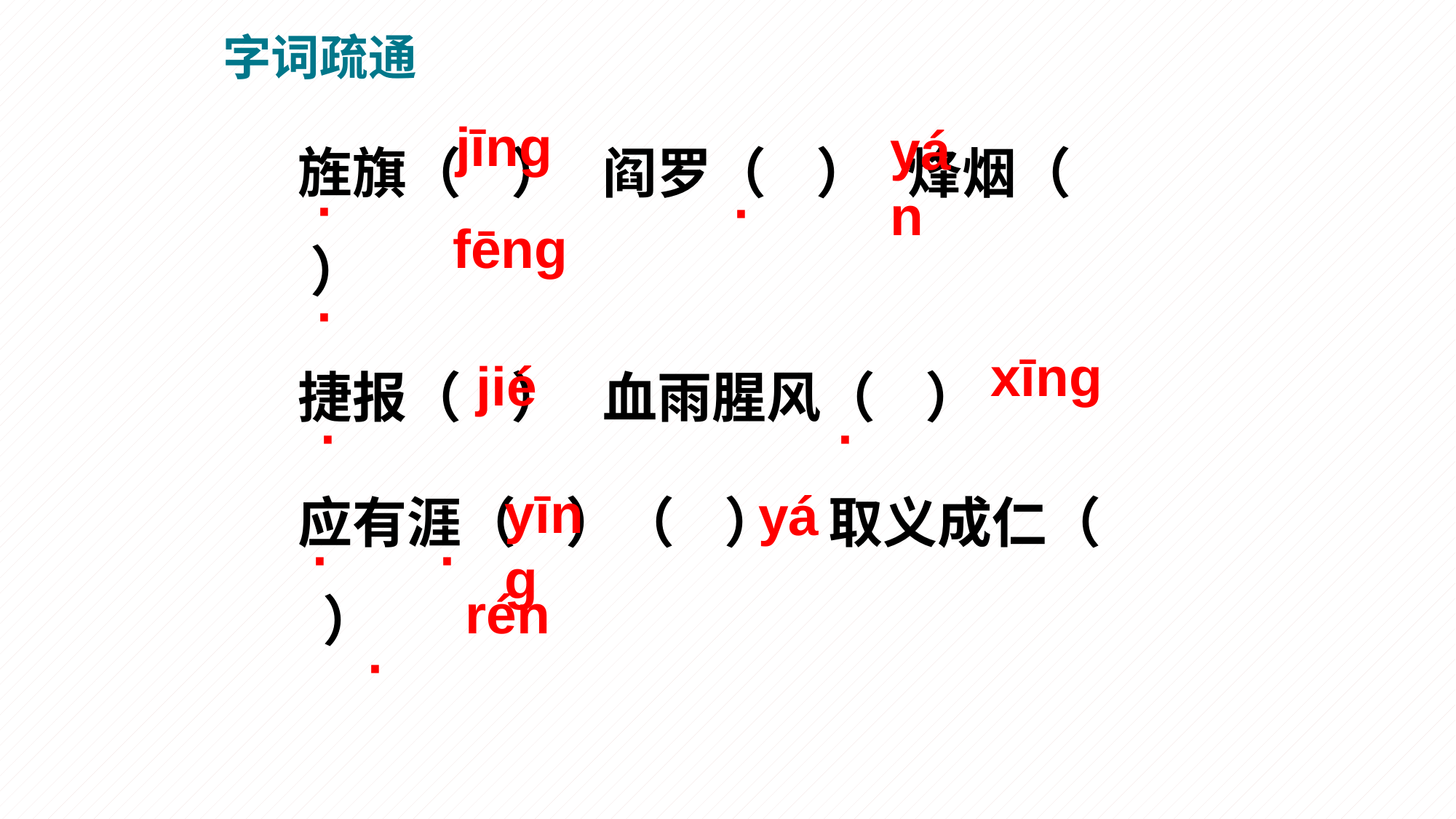

字词疏通
旌旗（    ）   阎罗（    ）   烽烟（    ）
捷报（    ）   血雨腥风（    ）
应有涯（    ）（    ）    取义成仁（    ）
jīng
yán
·
·
fēng
·
xīng
jié
·
·
yīng
yá
·
·
rén
·